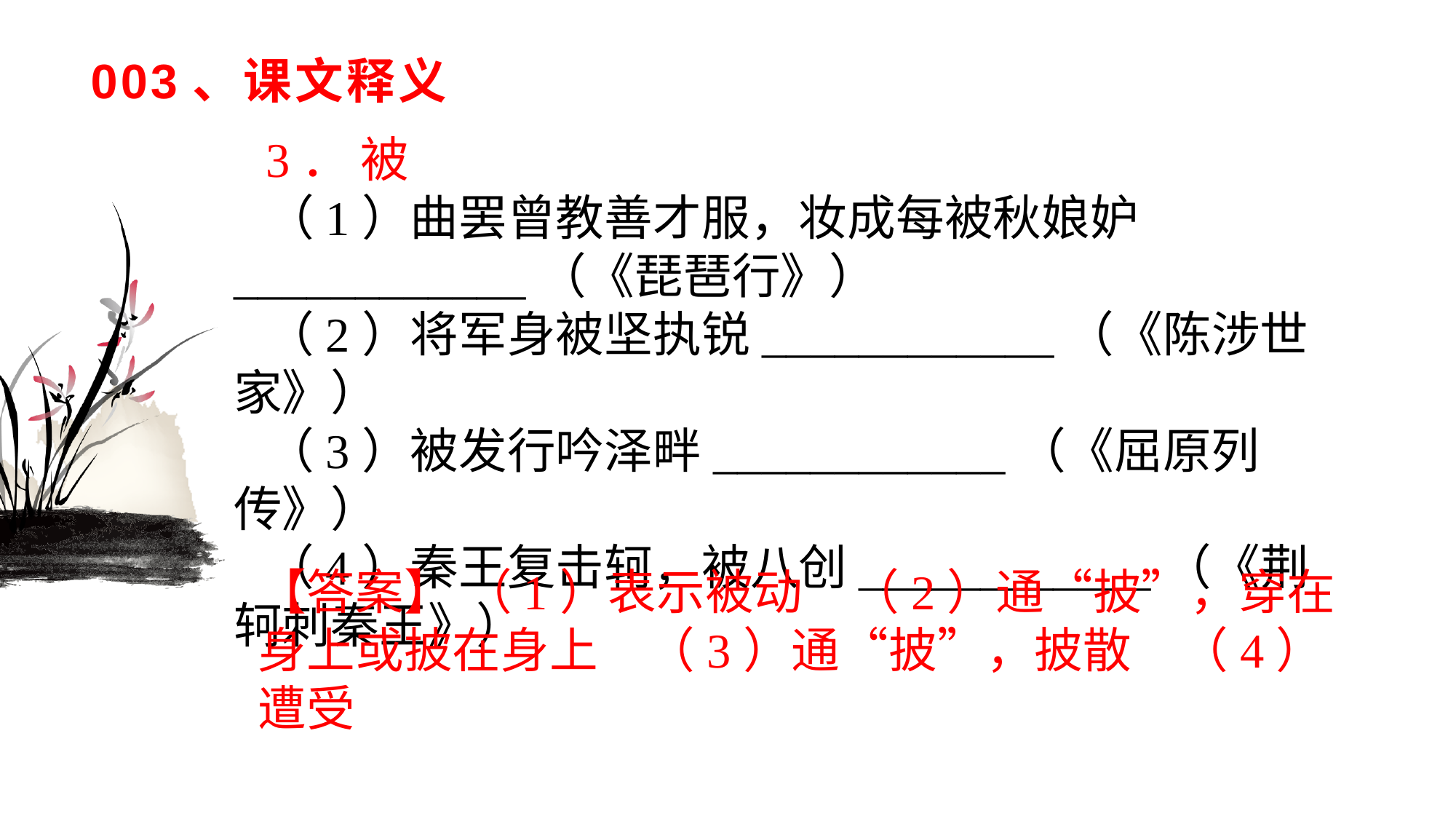

# 003、课文释义
3． 被
（1）曲罢曾教善才服，妆成每被秋娘妒____________（《琵琶行》）（2）将军身被坚执锐____________（《陈涉世家》）（3）被发行吟泽畔____________（《屈原列传》）（4）秦王复击轲，被八创____________（《荆轲刺秦王》）
【答案】 （1）表示被动　（2）通“披”，穿在身上或披在身上　（3）通“披”，披散　（4）遭受